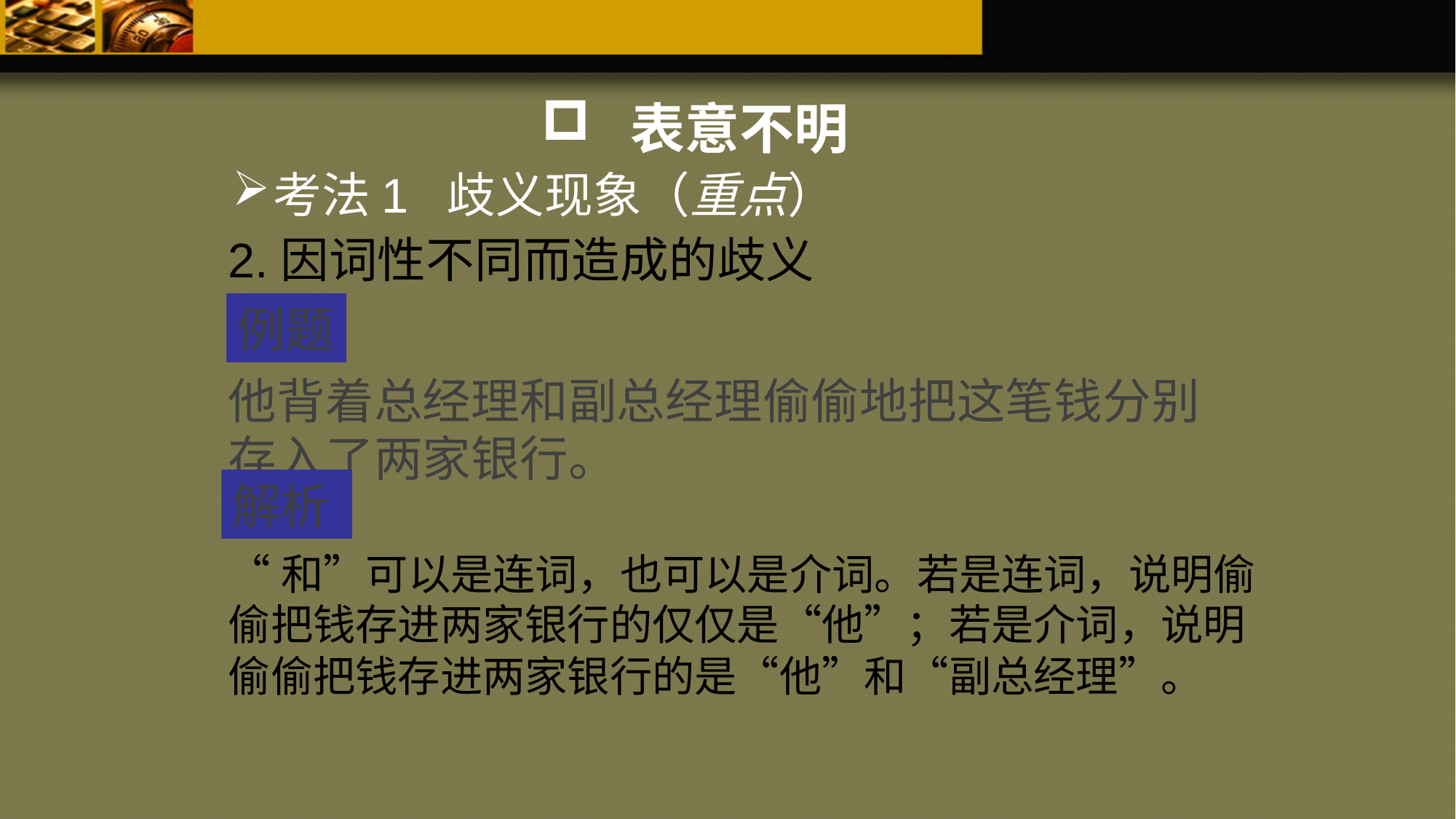

表意不明
考法1  歧义现象（重点）
2.因词性不同而造成的歧义
例题
他背着总经理和副总经理偷偷地把这笔钱分别存入了两家银行。
解析
“和”可以是连词，也可以是介词。若是连词，说明偷偷把钱存进两家银行的仅仅是“他”；若是介词，说明偷偷把钱存进两家银行的是“他”和“副总经理”。